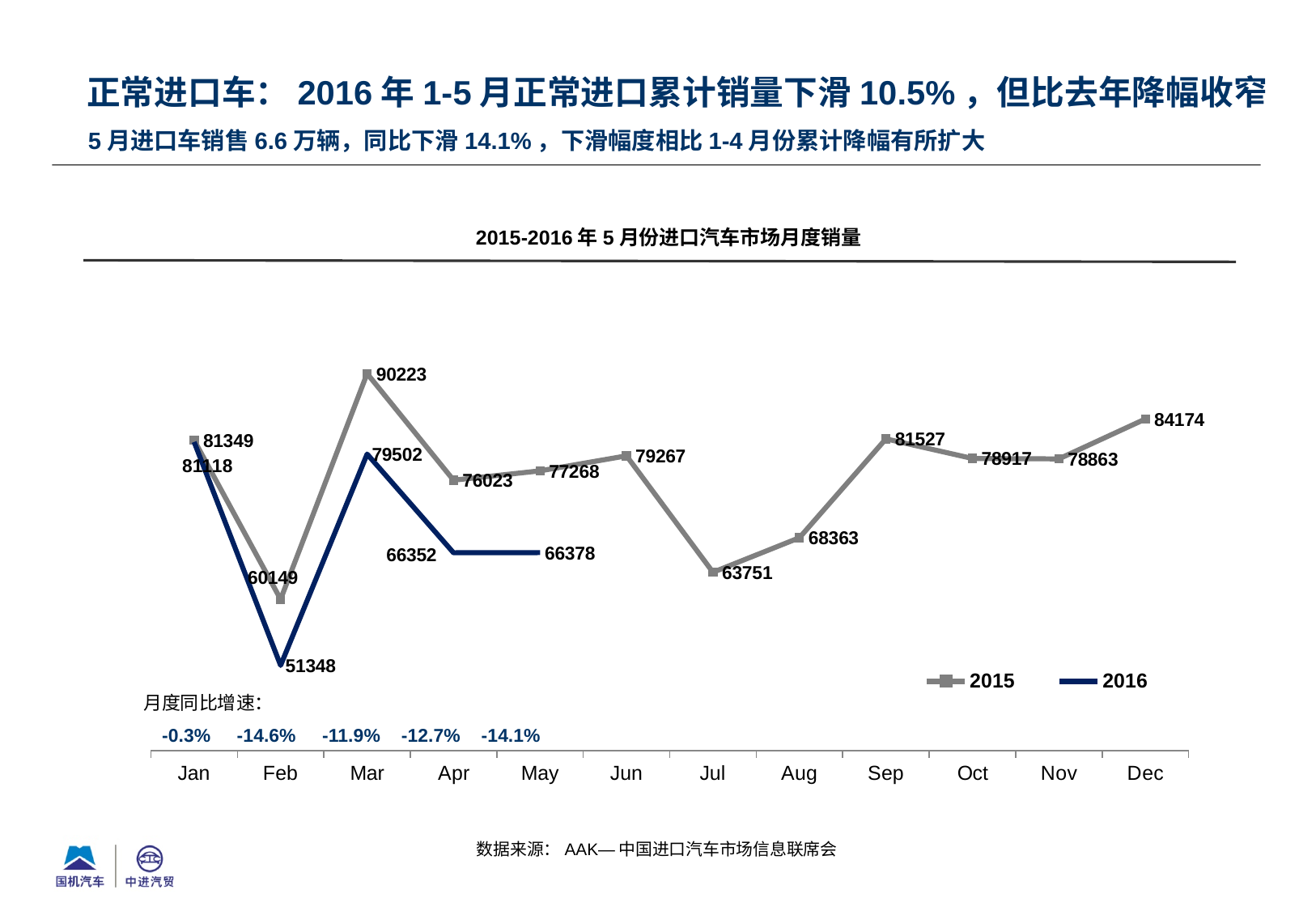

正常进口车：2016年1-5月正常进口累计销量下滑10.5%，但比去年降幅收窄
# 5月进口车销售6.6万辆，同比下滑14.1%，下滑幅度相比1-4月份累计降幅有所扩大
2015-2016年5月份进口汽车市场月度销量

### Chart

| Category | 2015 | 2016 |
|---|---|---|
| Jan | 81349.0 | 81118.0 |
| Feb | 60149.0 | 51348.0 |
| Mar | 90223.0 | 79502.0 |
| Apr | 76023.0 | 66352.0 |
| May | 77268.0 | 66378.0 |
| Jun | 79267.0 | None |
| Jul | 63751.0 | None |
| Aug | 68363.0 | None |
| Sep | 81527.0 | None |
| Oct | 78917.0 | None |
| Nov | 78863.0 | None |
| Dec | 84174.0 | None |
月度同比增速：

    -0.3%     -14.6%     -11.9%    -12.7%    -14.1%
数据来源：AAK—中国进口汽车市场信息联席会